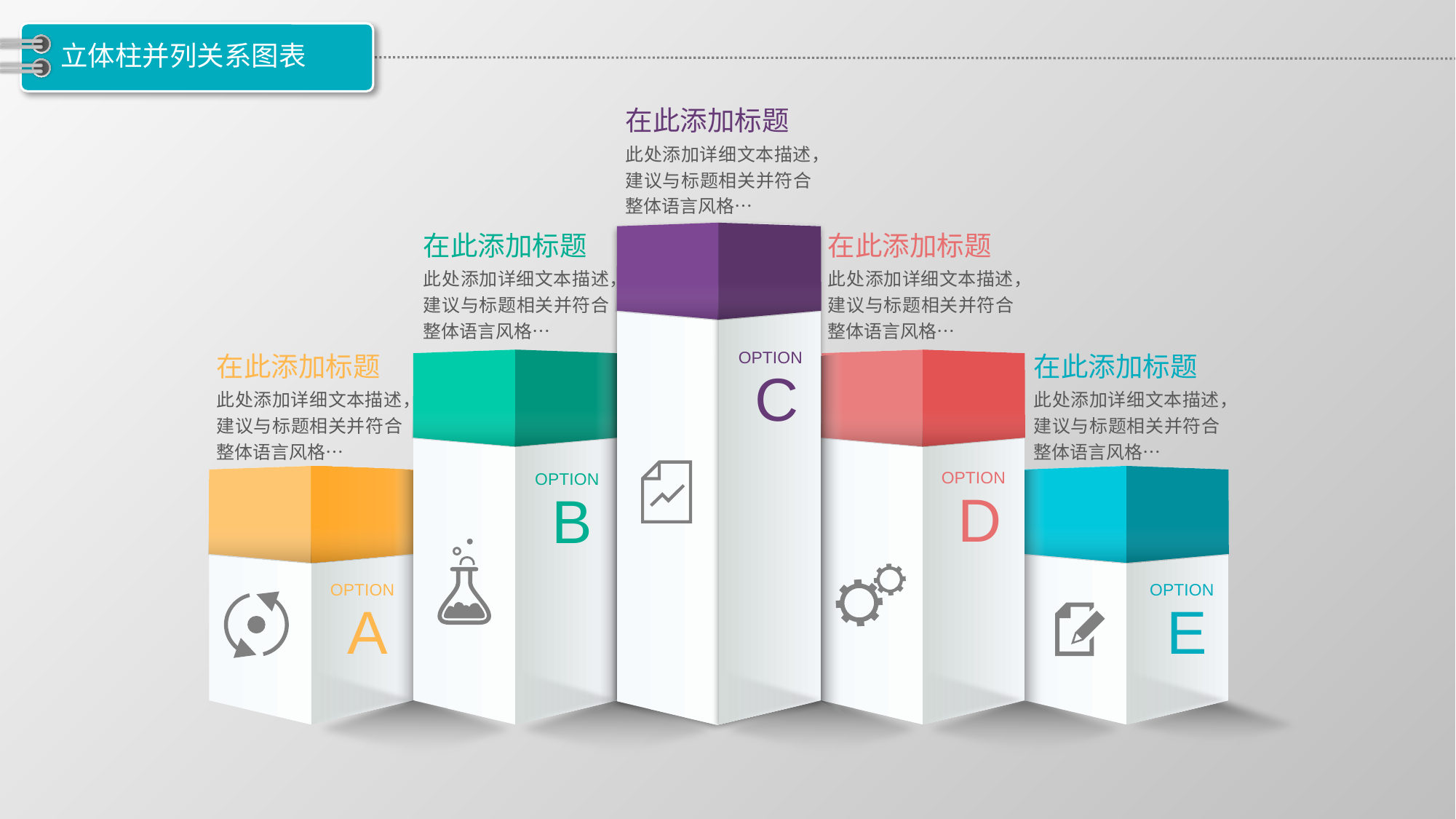

# 立体柱并列关系图表
在此添加标题
此处添加详细文本描述，建议与标题相关并符合整体语言风格…

在此添加标题
在此添加标题

此处添加详细文本描述，建议与标题相关并符合整体语言风格…
此处添加详细文本描述，建议与标题相关并符合整体语言风格…
OPTION
C
在此添加标题
在此添加标题

此处添加详细文本描述，建议与标题相关并符合整体语言风格…
此处添加详细文本描述，建议与标题相关并符合整体语言风格…

OPTION
D
OPTION
B

OPTION
A
OPTION
E